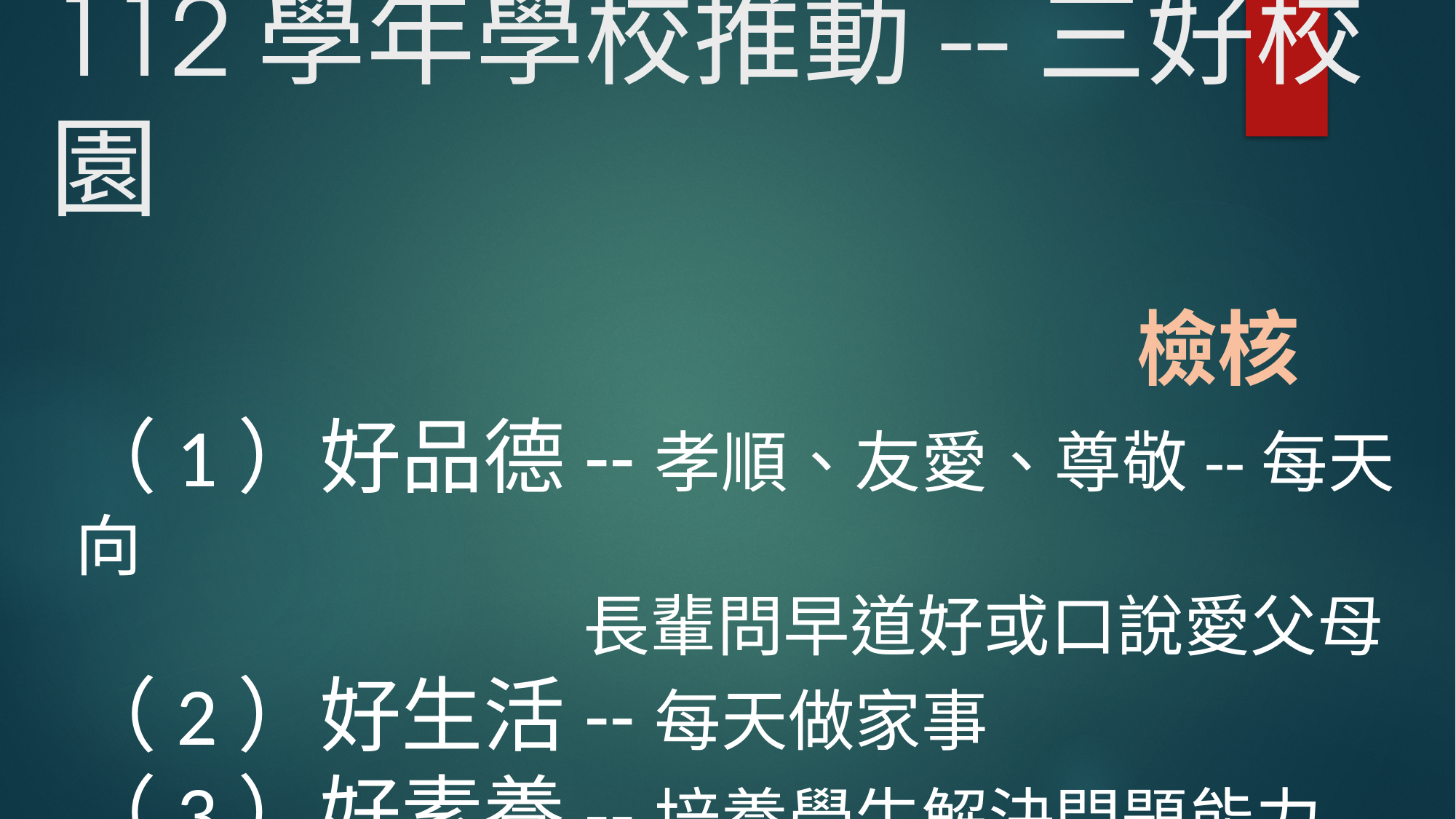

# 112學年學校推動--三好校園
檢核

（1）好品德--孝順、友愛、尊敬--每天向
                                 長輩問早道好或口說愛父母
（2）好生活--每天做家事
（3）好素養--培養學生解決問題能力